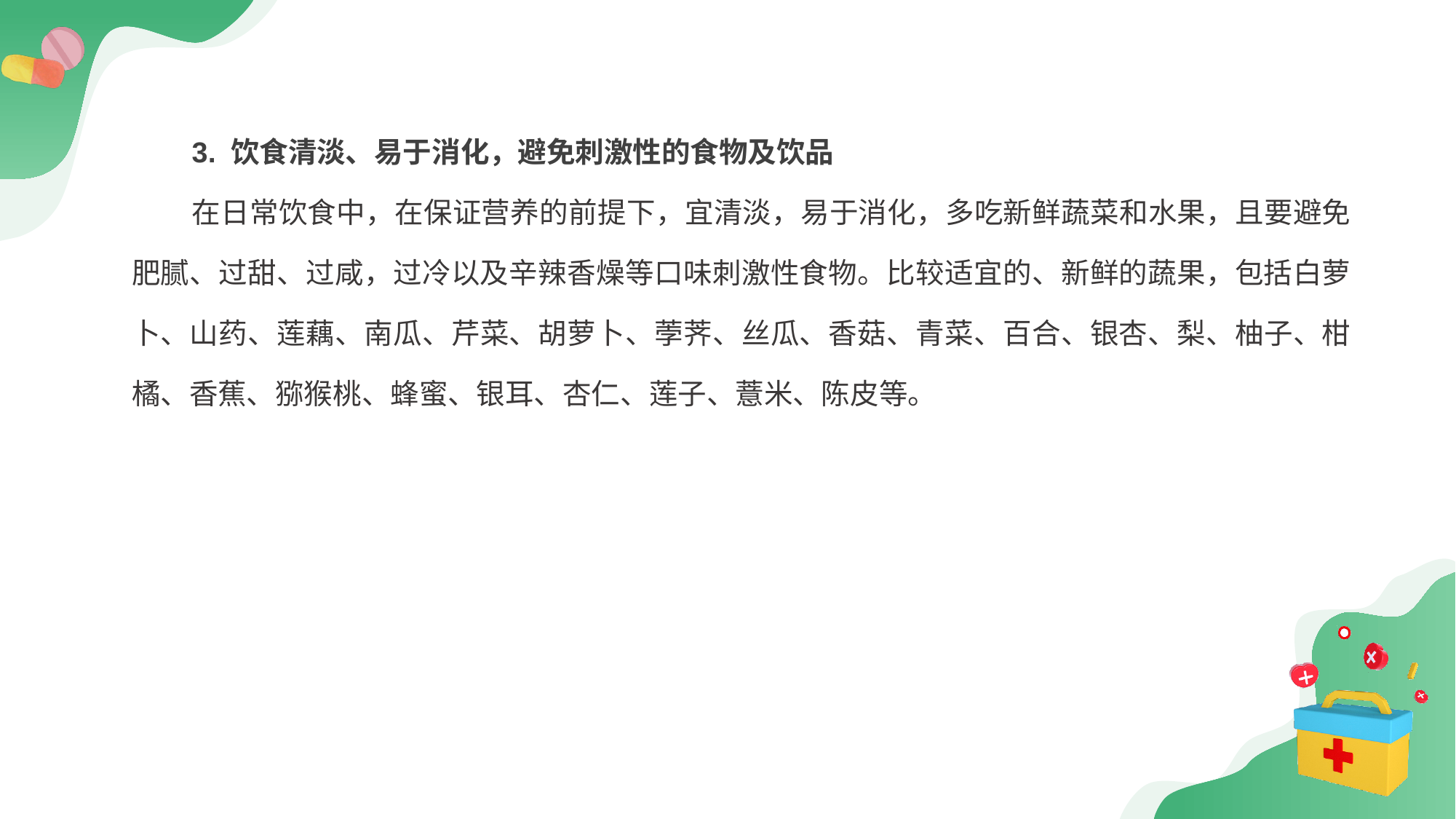

3. 饮食清淡、易于消化，避免刺激性的食物及饮品
在日常饮食中，在保证营养的前提下，宜清淡，易于消化，多吃新鲜蔬菜和水果，且要避免肥腻、过甜、过咸，过冷以及辛辣香燥等口味刺激性食物。比较适宜的、新鲜的蔬果，包括白萝卜、山药、莲藕、南瓜、芹菜、胡萝卜、荸荠、丝瓜、香菇、青菜、百合、银杏、梨、柚子、柑橘、香蕉、猕猴桃、蜂蜜、银耳、杏仁、莲子、薏米、陈皮等。